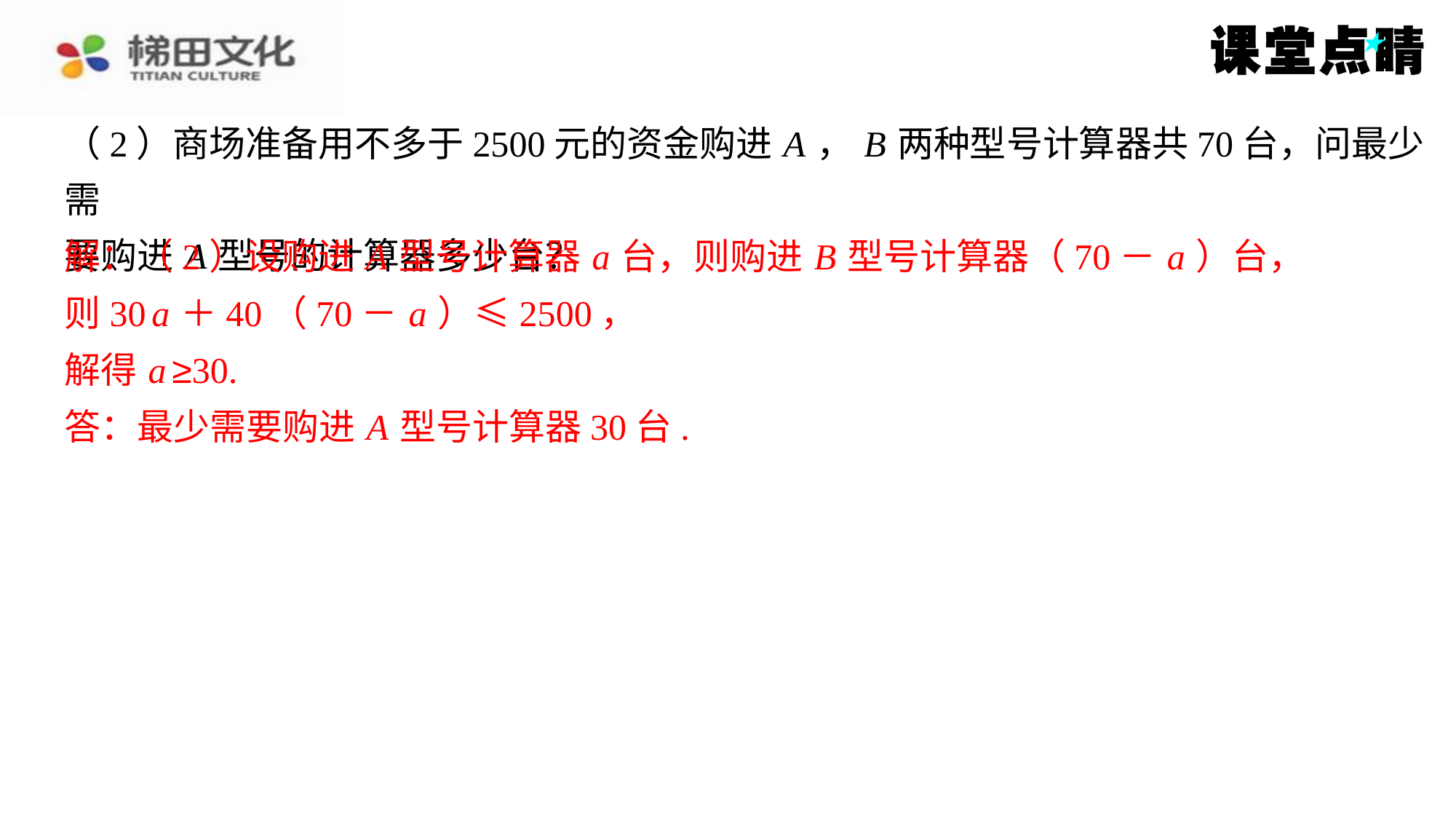

（2）商场准备用不多于2500元的资金购进 A ， B 两种型号计算器共70台，问最少需
要购进 A 型号的计算器多少台？
解：（2）设购进 A 型号计算器 a 台，则购进 B 型号计算器（70－ a ）台，
则30 a ＋40（70－ a ）≤2500，
解得 a ≥30.
答：最少需要购进 A 型号计算器30台.
解：（2）设购进 A 型号计算器 a 台，则购进 B 型号计算器（70－ a ）台，
则30 a ＋40（70－ a ）≤2500，
解得 a ≥30.
答：最少需要购进 A 型号计算器30台.